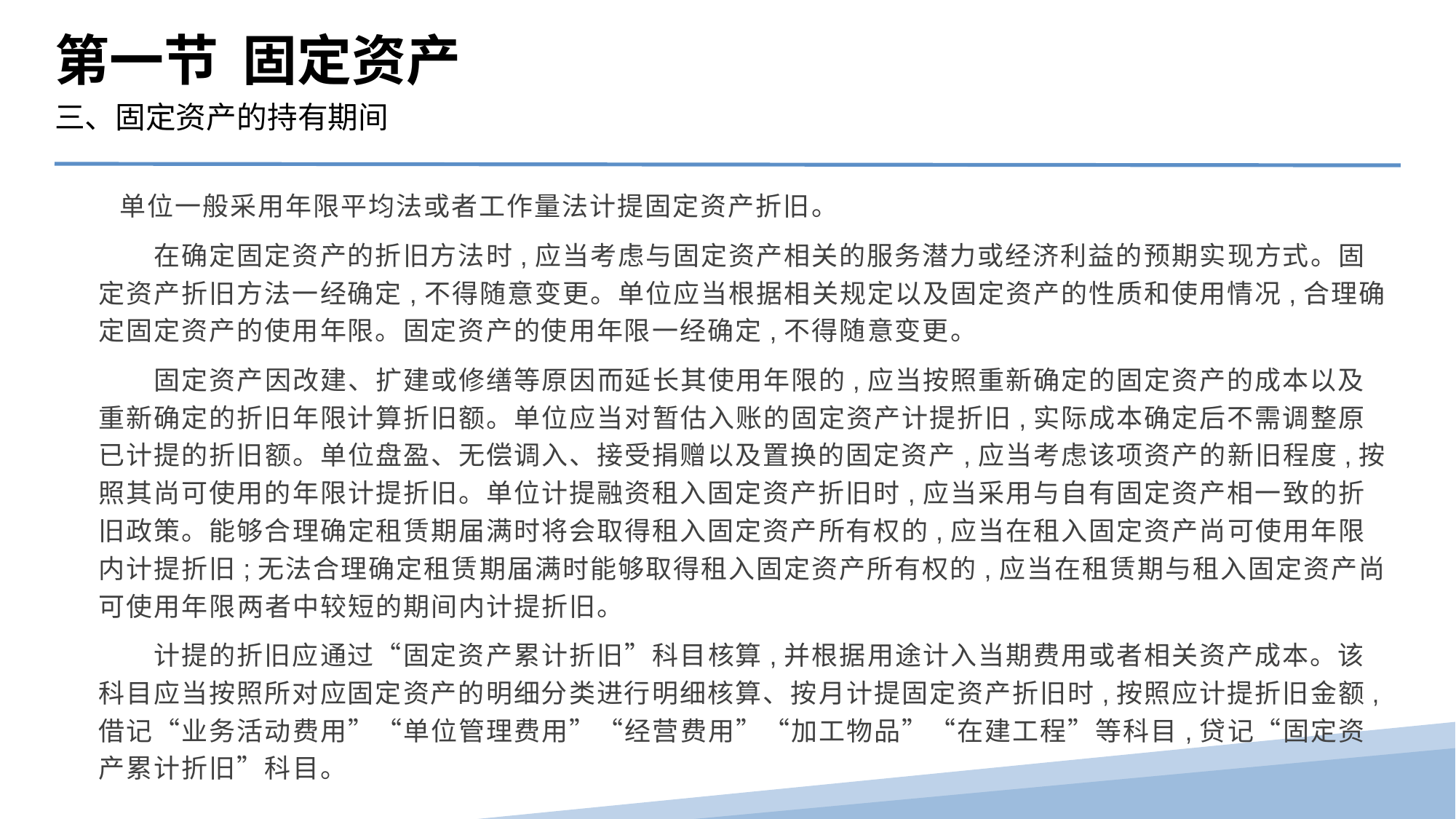

第一节  固定资产
三、固定资产的持有期间
  单位一般采用年限平均法或者工作量法计提固定资产折旧。
　　在确定固定资产的折旧方法时,应当考虑与固定资产相关的服务潜力或经济利益的预期实现方式。固定资产折旧方法一经确定,不得随意变更。单位应当根据相关规定以及固定资产的性质和使用情况,合理确定固定资产的使用年限。固定资产的使用年限一经确定,不得随意变更。
　　固定资产因改建、扩建或修缮等原因而延长其使用年限的,应当按照重新确定的固定资产的成本以及重新确定的折旧年限计算折旧额。单位应当对暂估入账的固定资产计提折旧,实际成本确定后不需调整原已计提的折旧额。单位盘盈、无偿调入、接受捐赠以及置换的固定资产,应当考虑该项资产的新旧程度,按照其尚可使用的年限计提折旧。单位计提融资租入固定资产折旧时,应当采用与自有固定资产相一致的折旧政策。能够合理确定租赁期届满时将会取得租入固定资产所有权的,应当在租入固定资产尚可使用年限内计提折旧;无法合理确定租赁期届满时能够取得租入固定资产所有权的,应当在租赁期与租入固定资产尚可使用年限两者中较短的期间内计提折旧。
　　计提的折旧应通过“固定资产累计折旧”科目核算,并根据用途计入当期费用或者相关资产成本。该科目应当按照所对应固定资产的明细分类进行明细核算、按月计提固定资产折旧时,按照应计提折旧金额,借记“业务活动费用”“单位管理费用”“经营费用”“加工物品”“在建工程”等科目,贷记“固定资产累计折旧”科目。